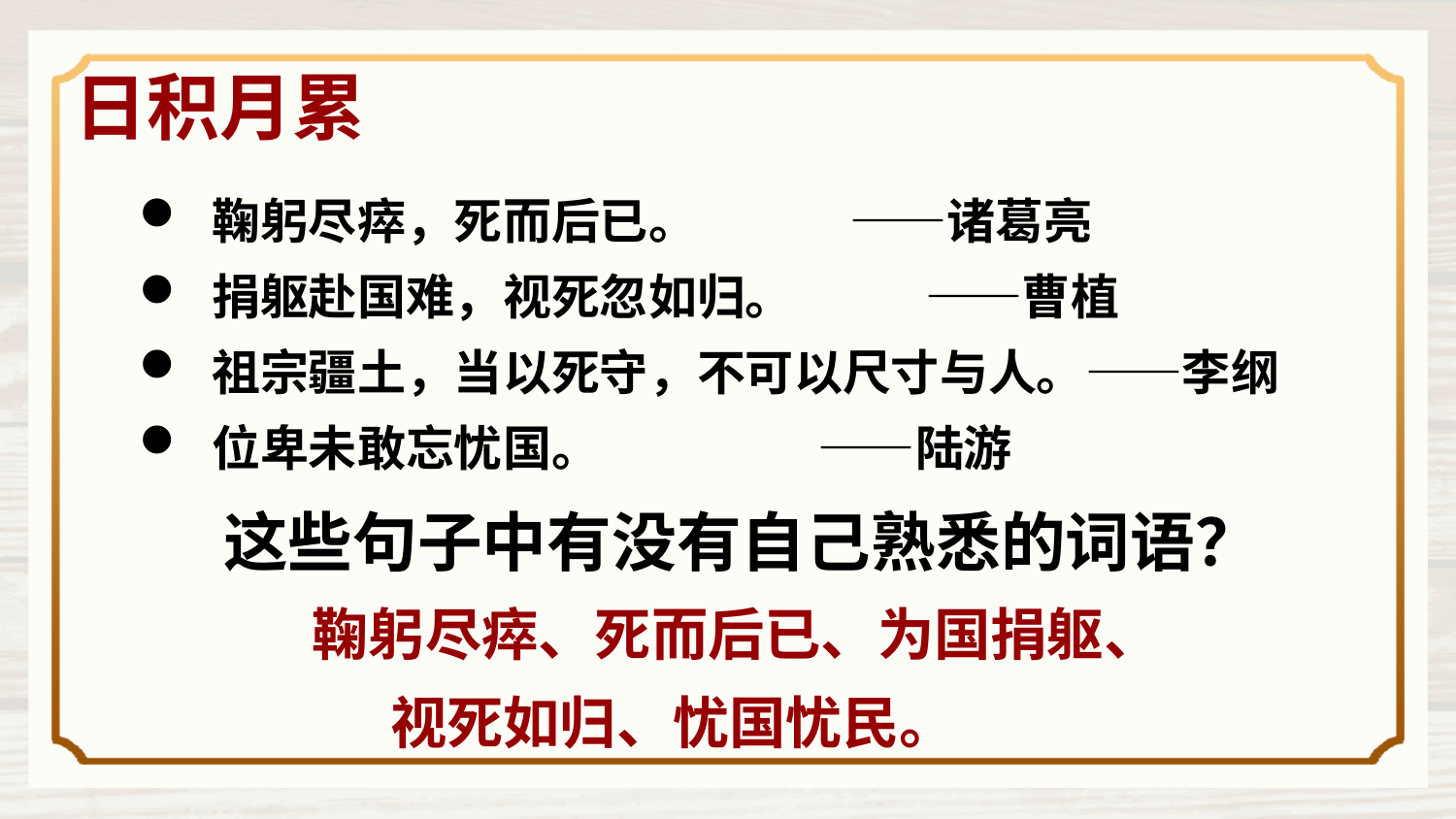

日积月累
鞠躬尽瘁，死而后已。              ——诸葛亮
捐躯赴国难，视死忽如归。            ——曹植
祖宗疆土，当以死守，不可以尺寸与人。——李纲
位卑未敢忘忧国。                    ——陆游
这些句子中有没有自己熟悉的词语？
鞠躬尽瘁、死而后已、为国捐躯、
     视死如归、忧国忧民。